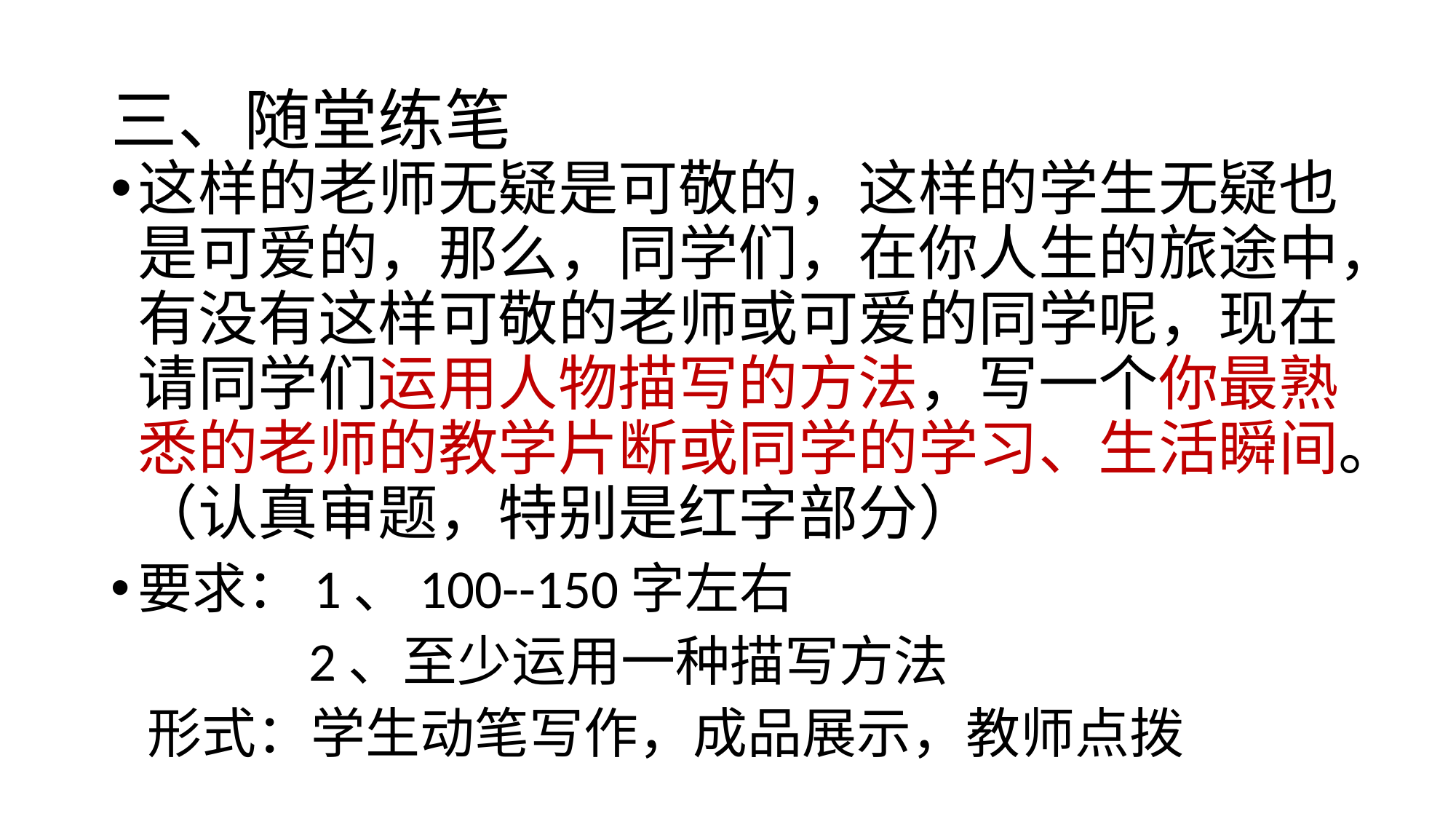

# 三、随堂练笔
这样的老师无疑是可敬的，这样的学生无疑也是可爱的，那么，同学们，在你人生的旅途中，有没有这样可敬的老师或可爱的同学呢，现在请同学们运用人物描写的方法，写一个你最熟悉的老师的教学片断或同学的学习、生活瞬间。（认真审题，特别是红字部分）
要求：1、100--150字左右
                2、至少运用一种描写方法
  形式：学生动笔写作，成品展示，教师点拨